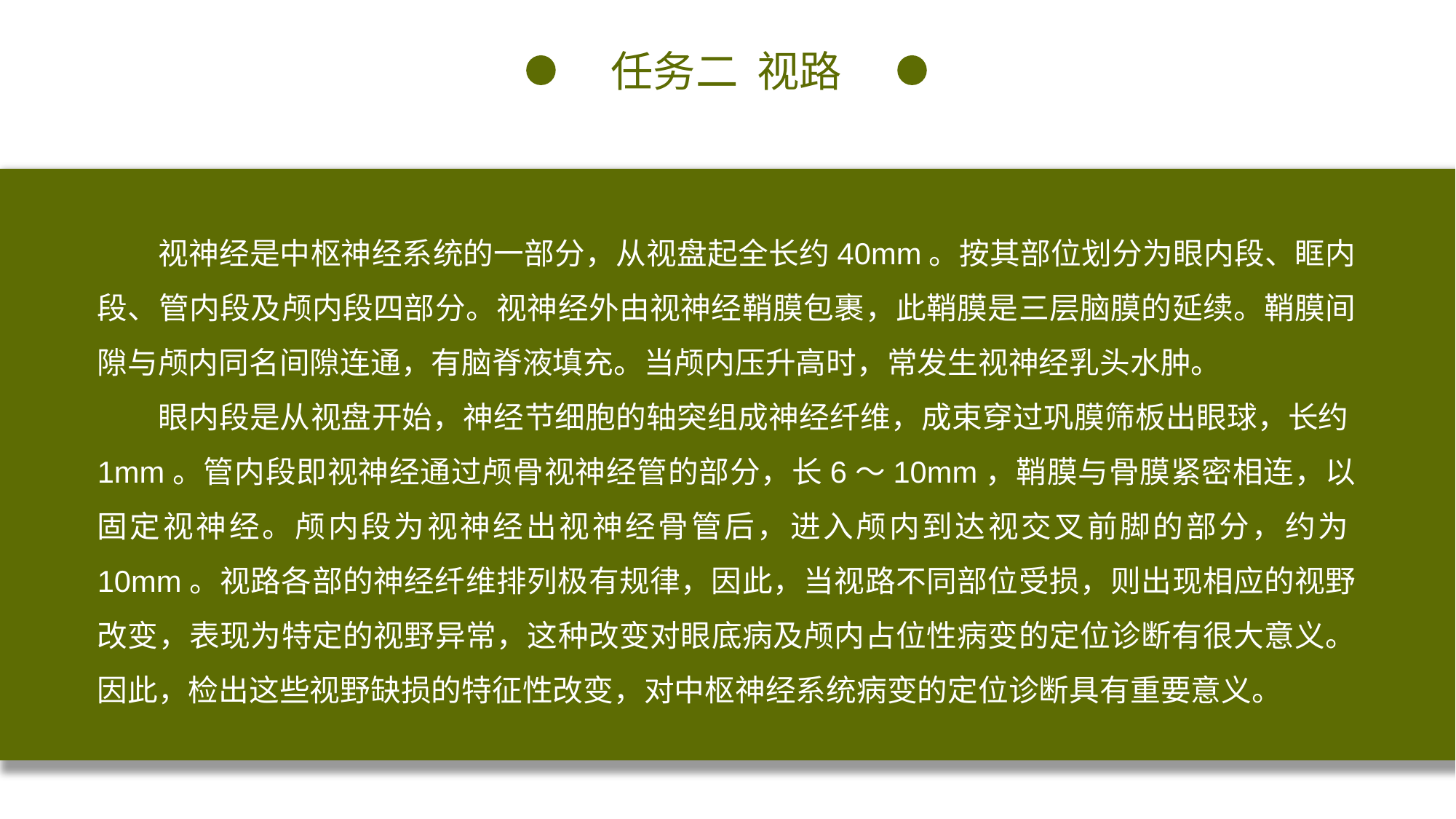

任务二  视路

视神经是中枢神经系统的一部分，从视盘起全长约40mm。按其部位划分为眼内段、眶内段、管内段及颅内段四部分。视神经外由视神经鞘膜包裹，此鞘膜是三层脑膜的延续。鞘膜间隙与颅内同名间隙连通，有脑脊液填充。当颅内压升高时，常发生视神经乳头水肿。
眼内段是从视盘开始，神经节细胞的轴突组成神经纤维，成束穿过巩膜筛板出眼球，长约1mm。管内段即视神经通过颅骨视神经管的部分，长6～10mm，鞘膜与骨膜紧密相连，以固定视神经。颅内段为视神经出视神经骨管后，进入颅内到达视交叉前脚的部分，约为10mm。视路各部的神经纤维排列极有规律，因此，当视路不同部位受损，则出现相应的视野改变，表现为特定的视野异常，这种改变对眼底病及颅内占位性病变的定位诊断有很大意义。因此，检出这些视野缺损的特征性改变，对中枢神经系统病变的定位诊断具有重要意义。